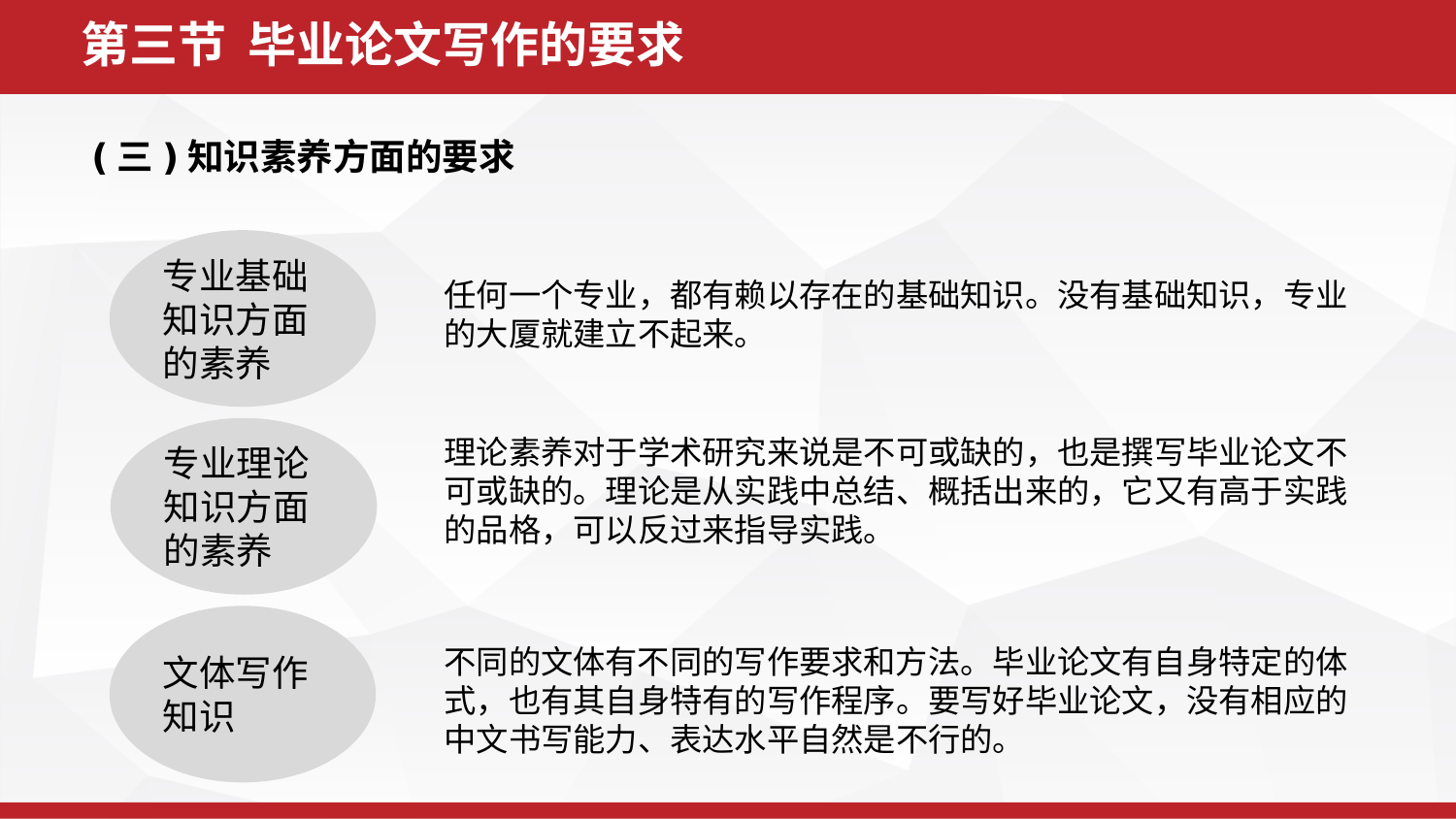

第三节  毕业论文写作的要求
(三)知识素养方面的要求
专业基础知识方面的素养
任何一个专业，都有赖以存在的基础知识。没有基础知识，专业的大厦就建立不起来。
专业理论知识方面的素养
理论素养对于学术研究来说是不可或缺的，也是撰写毕业论文不可或缺的。理论是从实践中总结、概括出来的，它又有高于实践的品格，可以反过来指导实践。
文体写作知识
不同的文体有不同的写作要求和方法。毕业论文有自身特定的体式，也有其自身特有的写作程序。要写好毕业论文，没有相应的中文书写能力、表达水平自然是不行的。